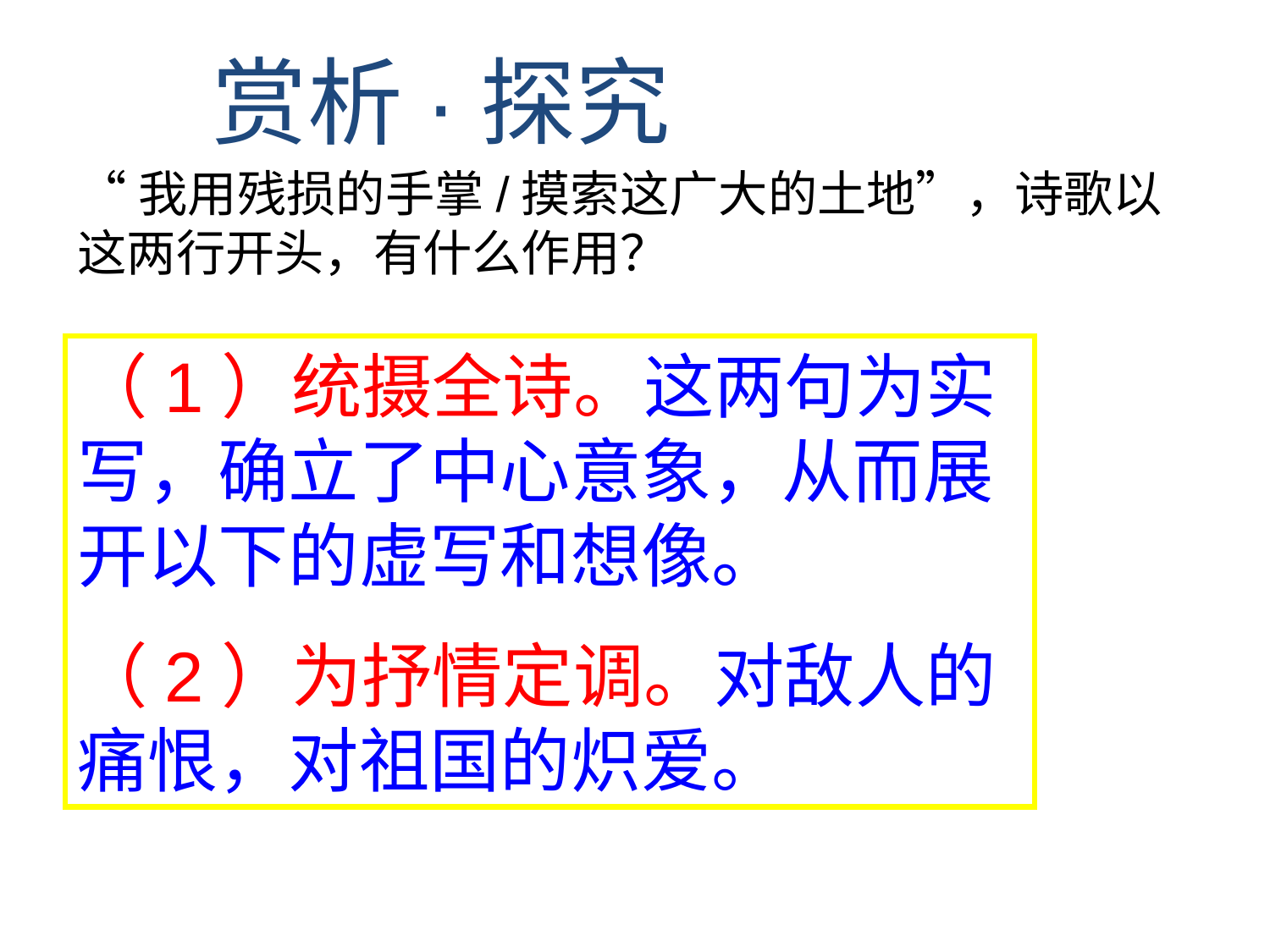

赏析·探究
“我用残损的手掌/摸索这广大的土地”，诗歌以这两行开头，有什么作用？
（1）统摄全诗。这两句为实写，确立了中心意象，从而展开以下的虚写和想像。
（2）为抒情定调。对敌人的痛恨，对祖国的炽爱。